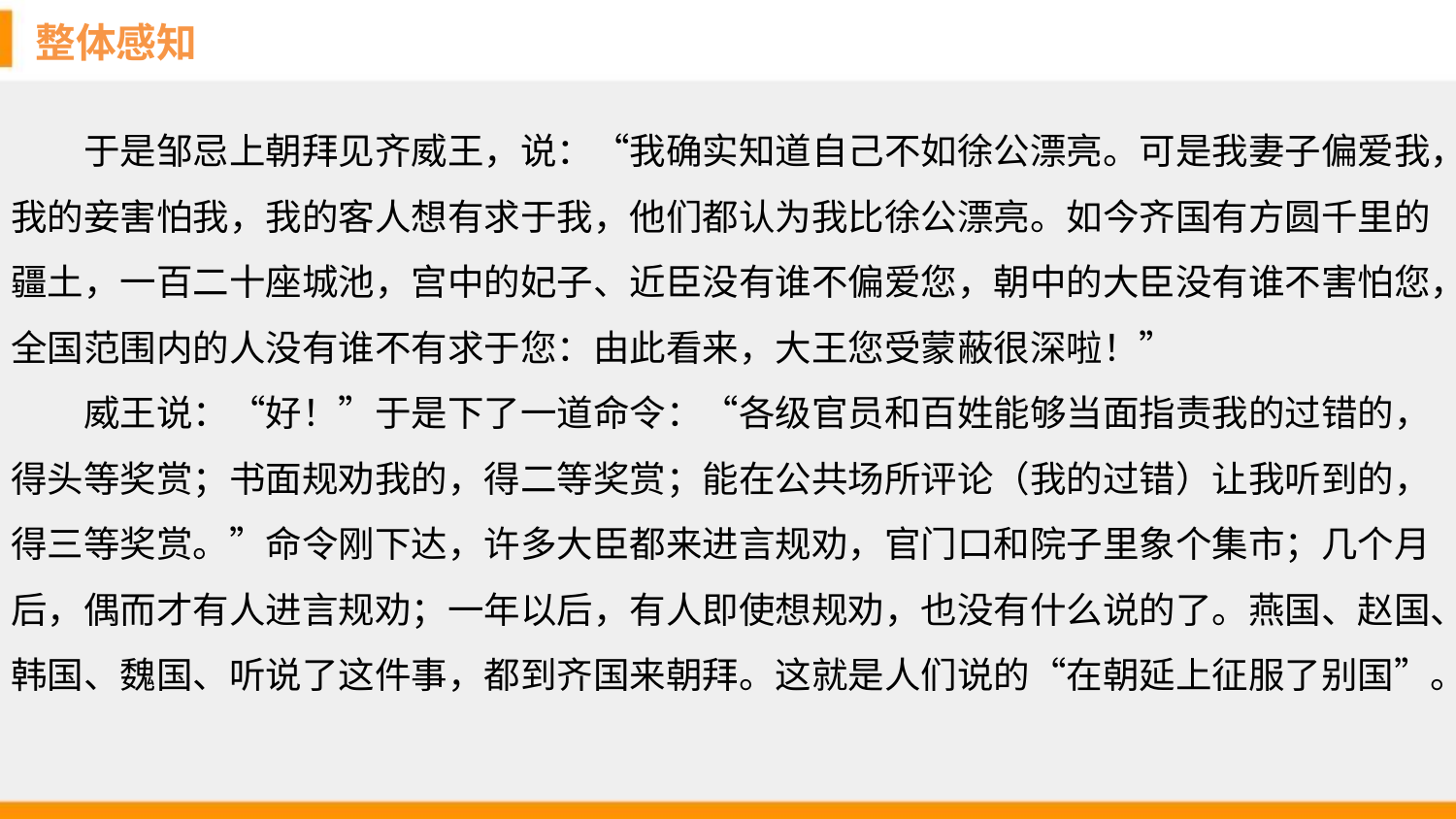

整体感知
于是邹忌上朝拜见齐威王，说：“我确实知道自己不如徐公漂亮。可是我妻子偏爱我，我的妾害怕我，我的客人想有求于我，他们都认为我比徐公漂亮。如今齐国有方圆千里的疆土，一百二十座城池，宫中的妃子、近臣没有谁不偏爱您，朝中的大臣没有谁不害怕您，全国范围内的人没有谁不有求于您：由此看来，大王您受蒙蔽很深啦！”
威王说：“好！”于是下了一道命令：“各级官员和百姓能够当面指责我的过错的，得头等奖赏；书面规劝我的，得二等奖赏；能在公共场所评论（我的过错）让我听到的，得三等奖赏。”命令刚下达，许多大臣都来进言规劝，官门口和院子里象个集市；几个月后，偶而才有人进言规劝；一年以后，有人即使想规劝，也没有什么说的了。燕国、赵国、韩国、魏国、听说了这件事，都到齐国来朝拜。这就是人们说的“在朝延上征服了别国”。